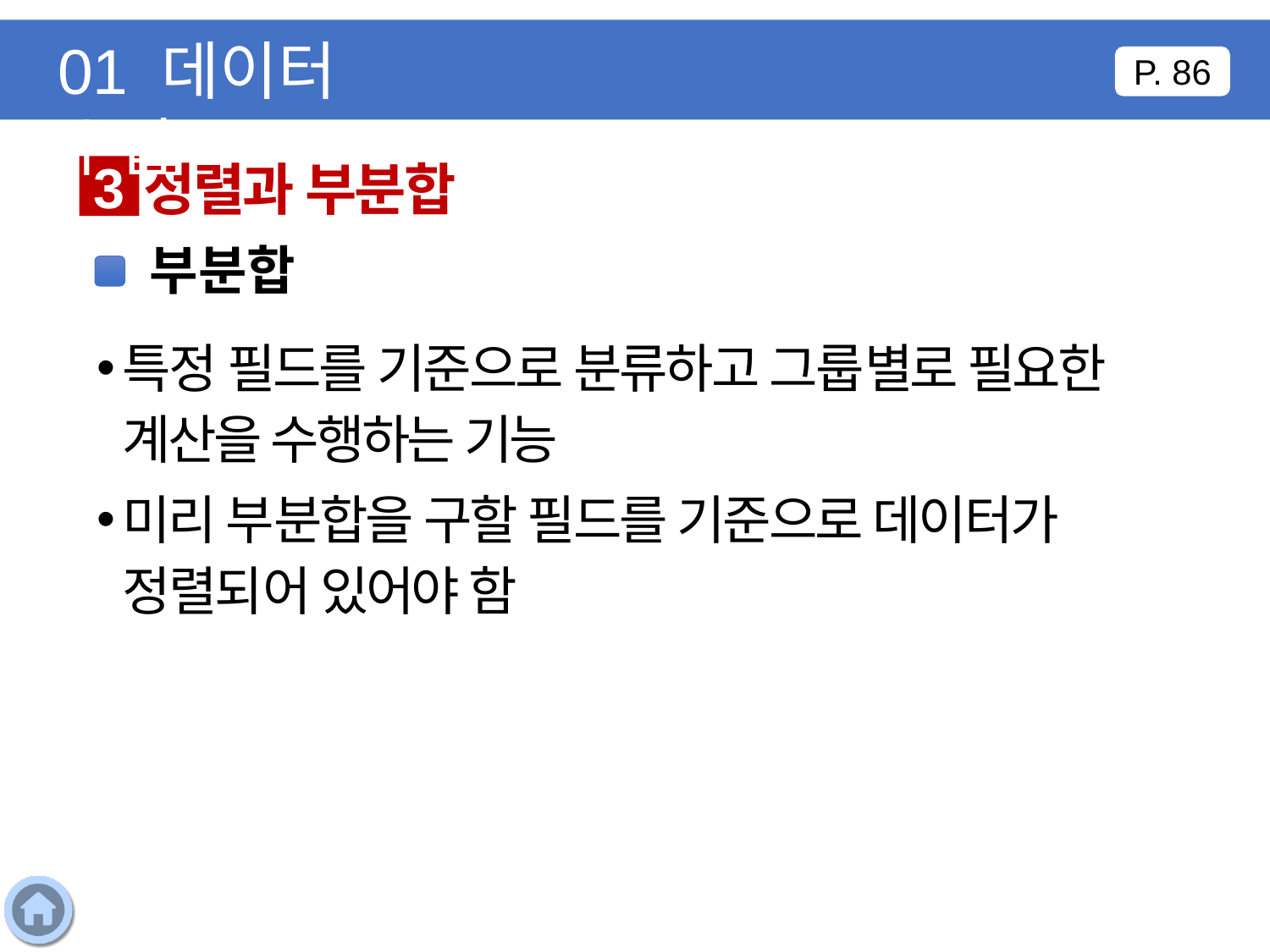

01 데이터 수집
P. 86
정렬과 부분합
3
부분합

특정 필드를 기준으로 분류하고 그룹별로 필요한 계산을 수행하는 기능
미리 부분합을 구할 필드를 기준으로 데이터가 정렬되어 있어야 함